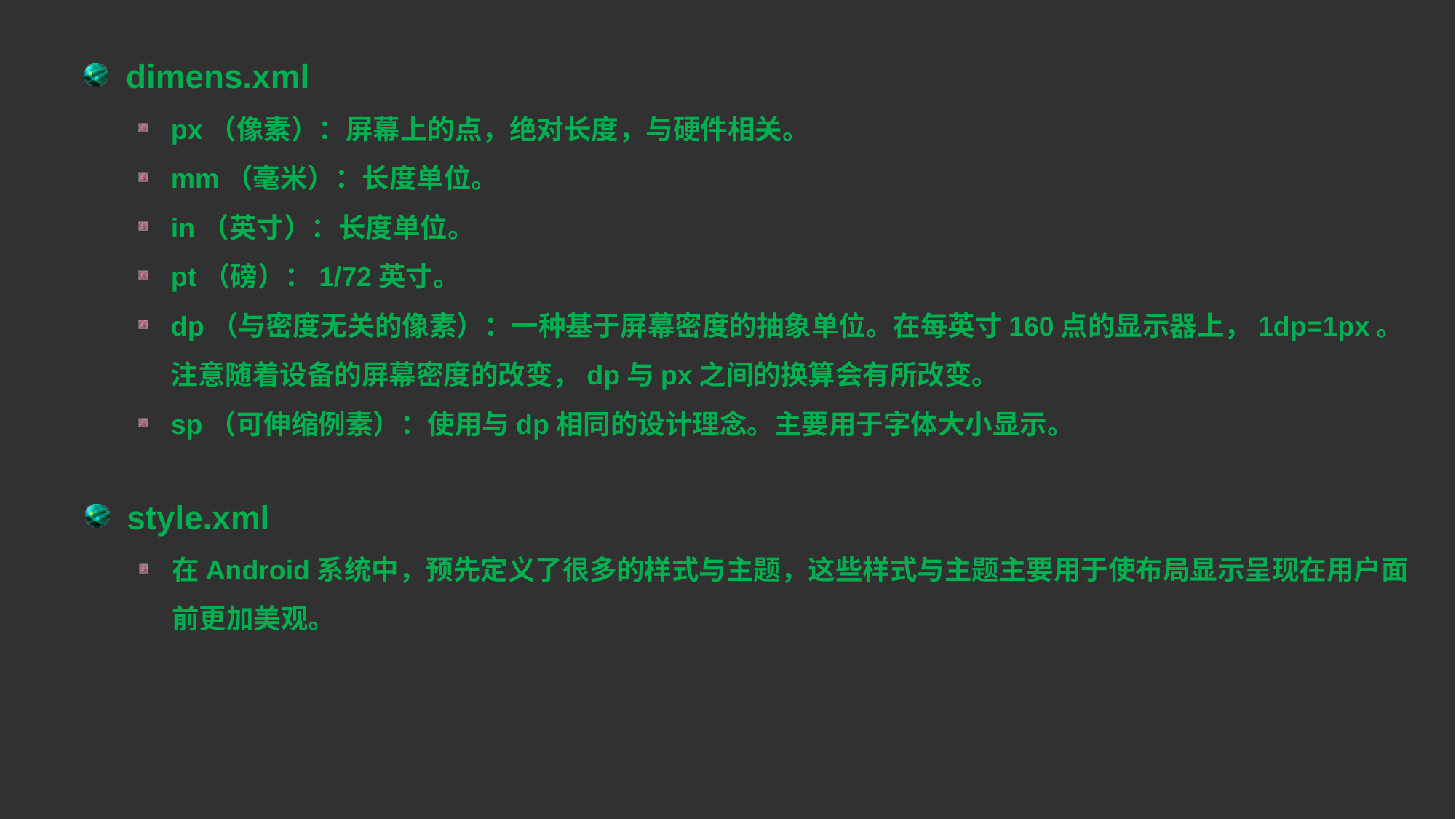

dimens.xml
px（像素）：屏幕上的点，绝对长度，与硬件相关。
mm（毫米）：长度单位。
in（英寸）：长度单位。
pt（磅）：1/72英寸。
dp（与密度无关的像素）：一种基于屏幕密度的抽象单位。在每英寸160点的显示器上，1dp=1px。注意随着设备的屏幕密度的改变，dp与px之间的换算会有所改变。
sp（可伸缩例素）：使用与dp相同的设计理念。主要用于字体大小显示。
style.xml
在Android系统中，预先定义了很多的样式与主题，这些样式与主题主要用于使布局显示呈现在用户面前更加美观。